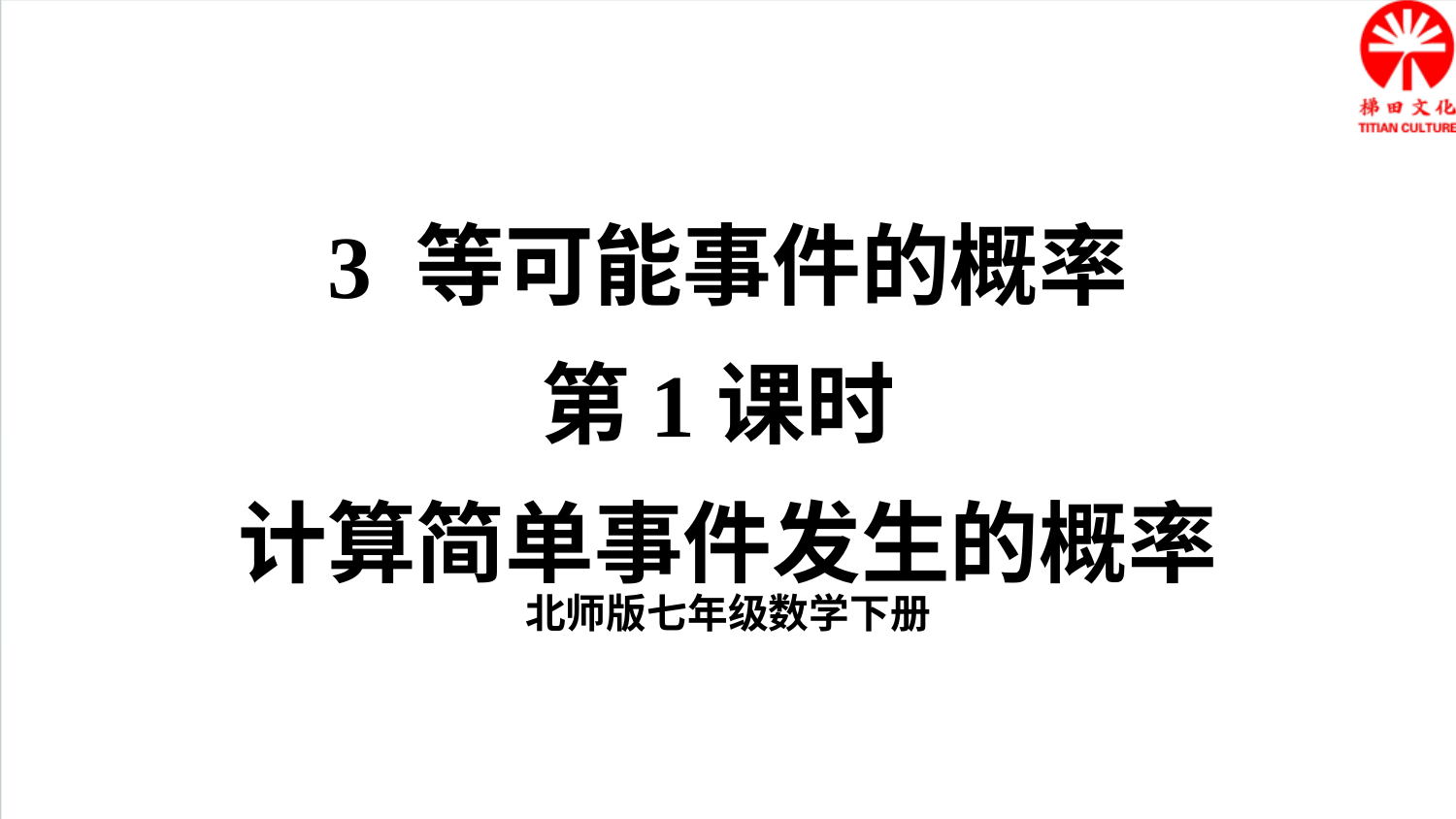

3 等可能事件的概率
第1课时
计算简单事件发生的概率
北师版七年级数学下册